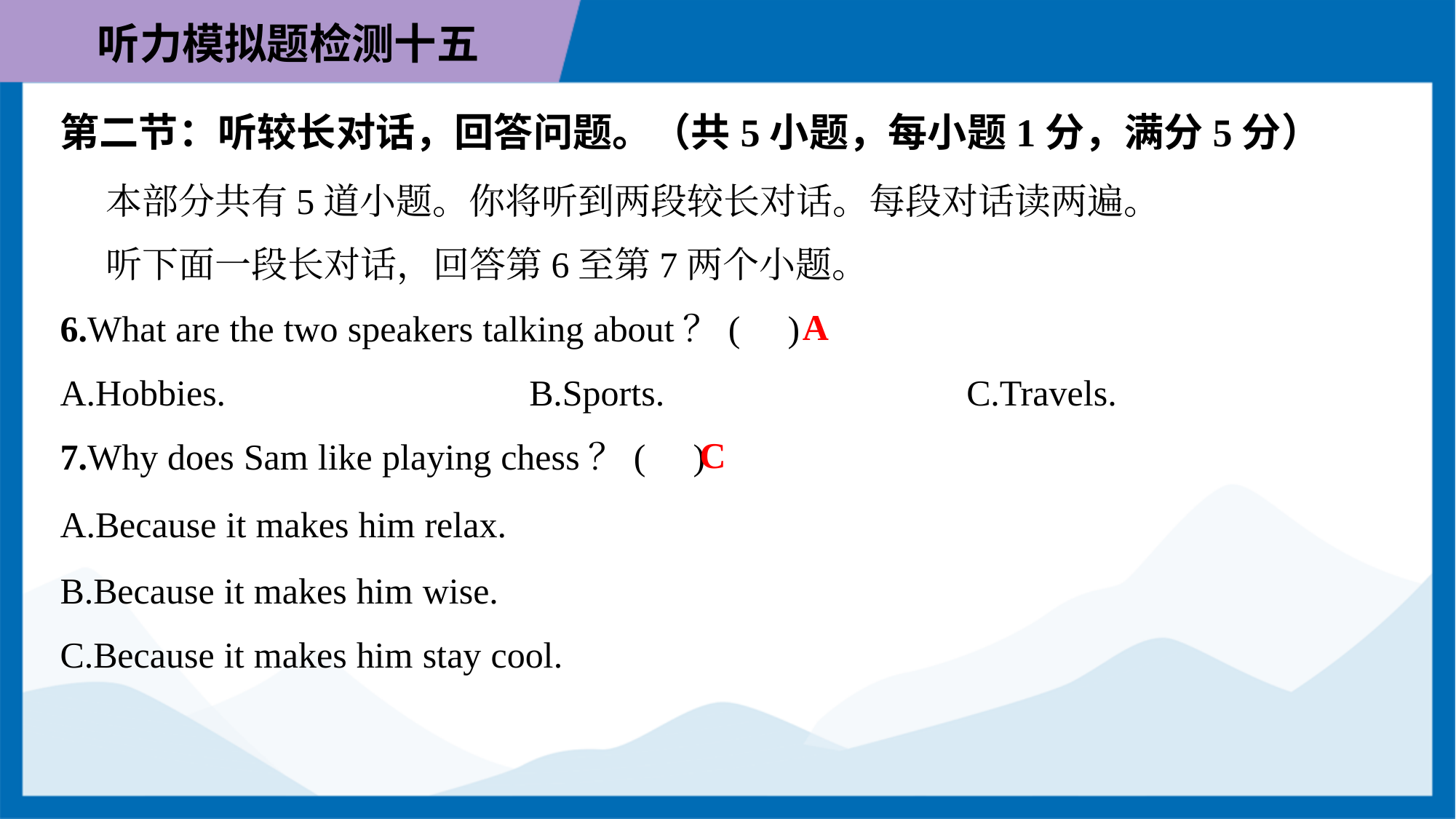

第二节：听较长对话，回答问题。（共5小题，每小题1分，满分5分）
    本部分共有5道小题。你将听到两段较长对话。每段对话读两遍。
    听下面一段长对话，回答第6至第7两个小题。
A
6.What are the two speakers talking about？(     )
A.Hobbies.	B.Sports.	C.Travels.
C
7.Why does Sam like playing chess？(     )
A.Because it makes him relax.
B.Because it makes him wise.
C.Because it makes him stay cool.